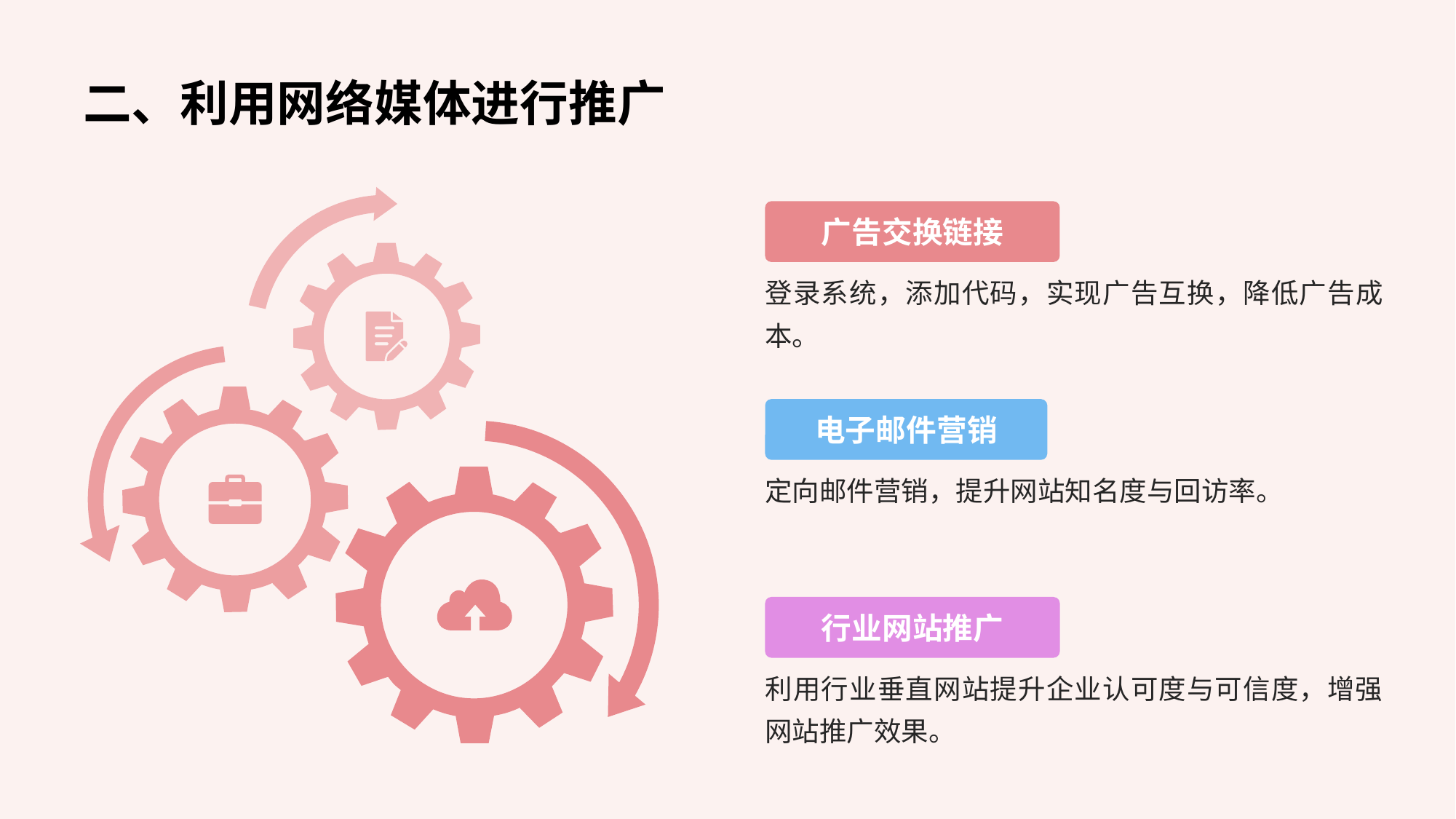

二、利用网络媒体进行推广

广告交换链接

登录系统，添加代码，实现广告互换，降低广告成本。

电子邮件营销

定向邮件营销，提升网站知名度与回访率。

行业网站推广
利用行业垂直网站提升企业认可度与可信度，增强网站推广效果。